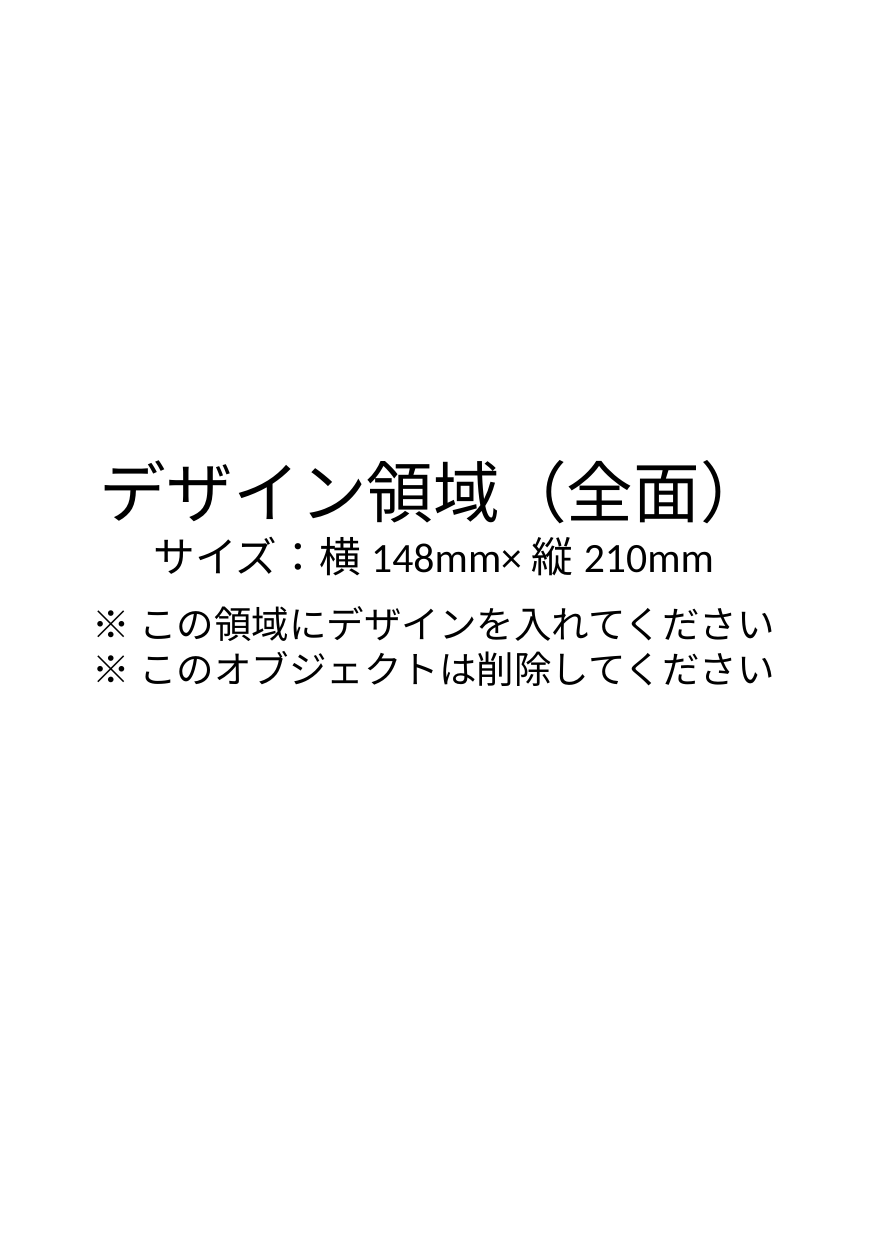

デザイン領域（全面）
サイズ：横148mm×縦210mm

※この領域にデザインを入れてください
※このオブジェクトは削除してください